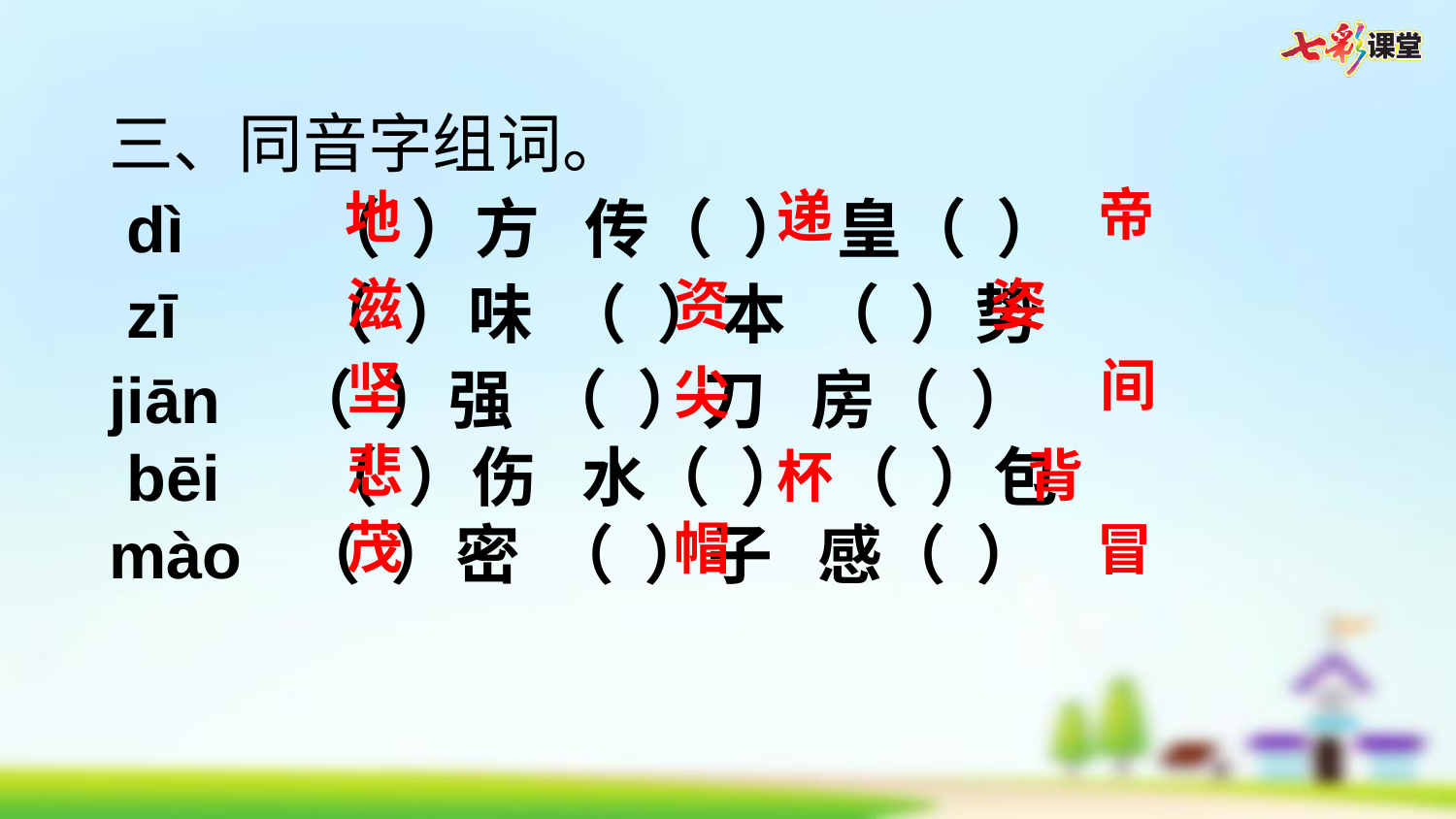

三、同音字组词。
 dì   （  ）方   传（  ）  皇（  ）
 zī   （  ）味  （  ）本  （  ）势
jiān   （  ）强  （  ）刀   房（  ）
 bēi  （  ）伤   水（  ）  （  ）包
mào （  ）密  （  ）子   感（  ）
帝
递
地
滋
资
姿
间
坚
尖
悲
背
杯
茂
帽
冒